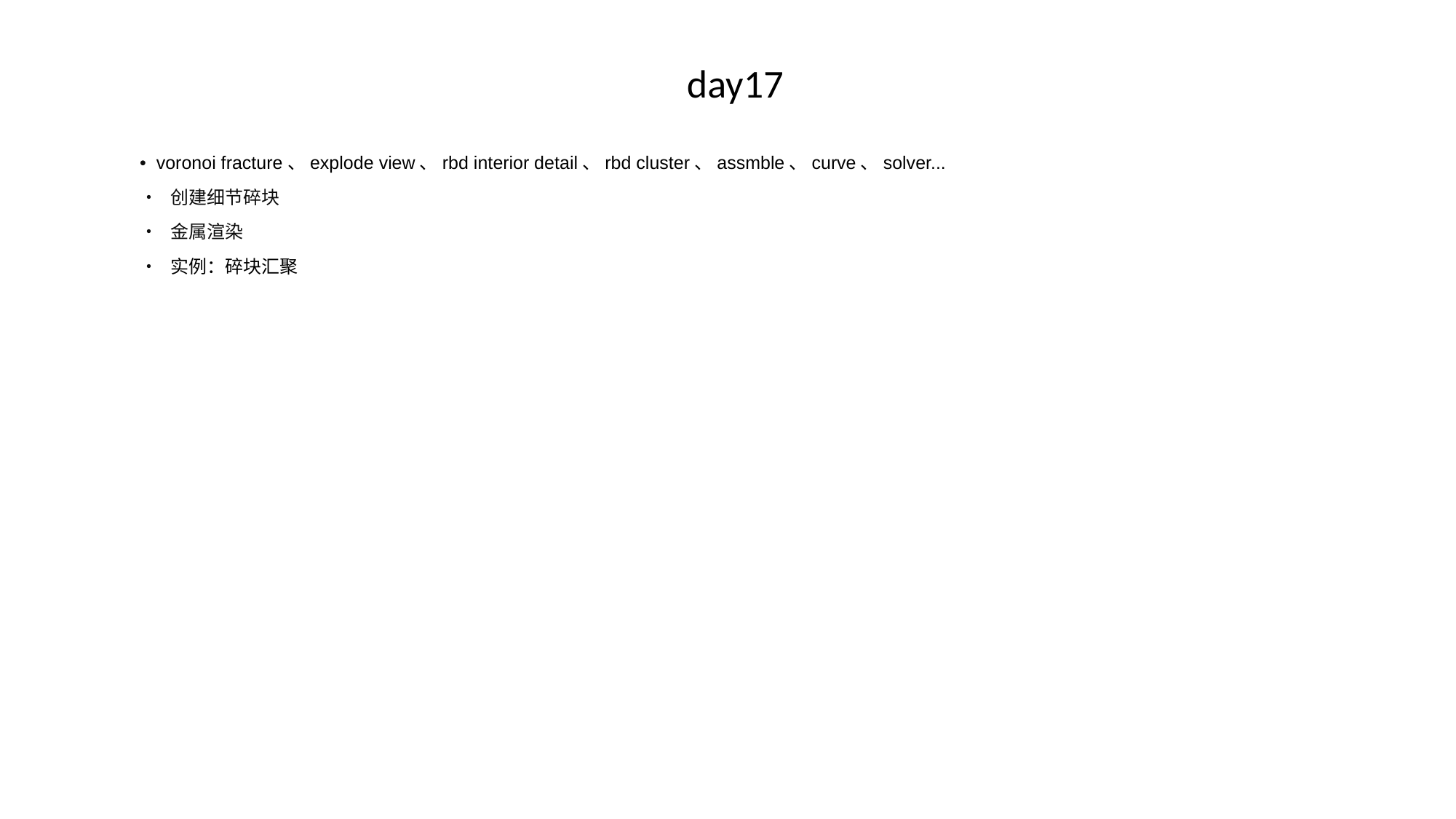

# day17
•  voronoi fracture、explode view、rbd interior detail、rbd cluster、assmble、curve、solver...
•  创建细节碎块
•  金属渲染
•  实例：碎块汇聚